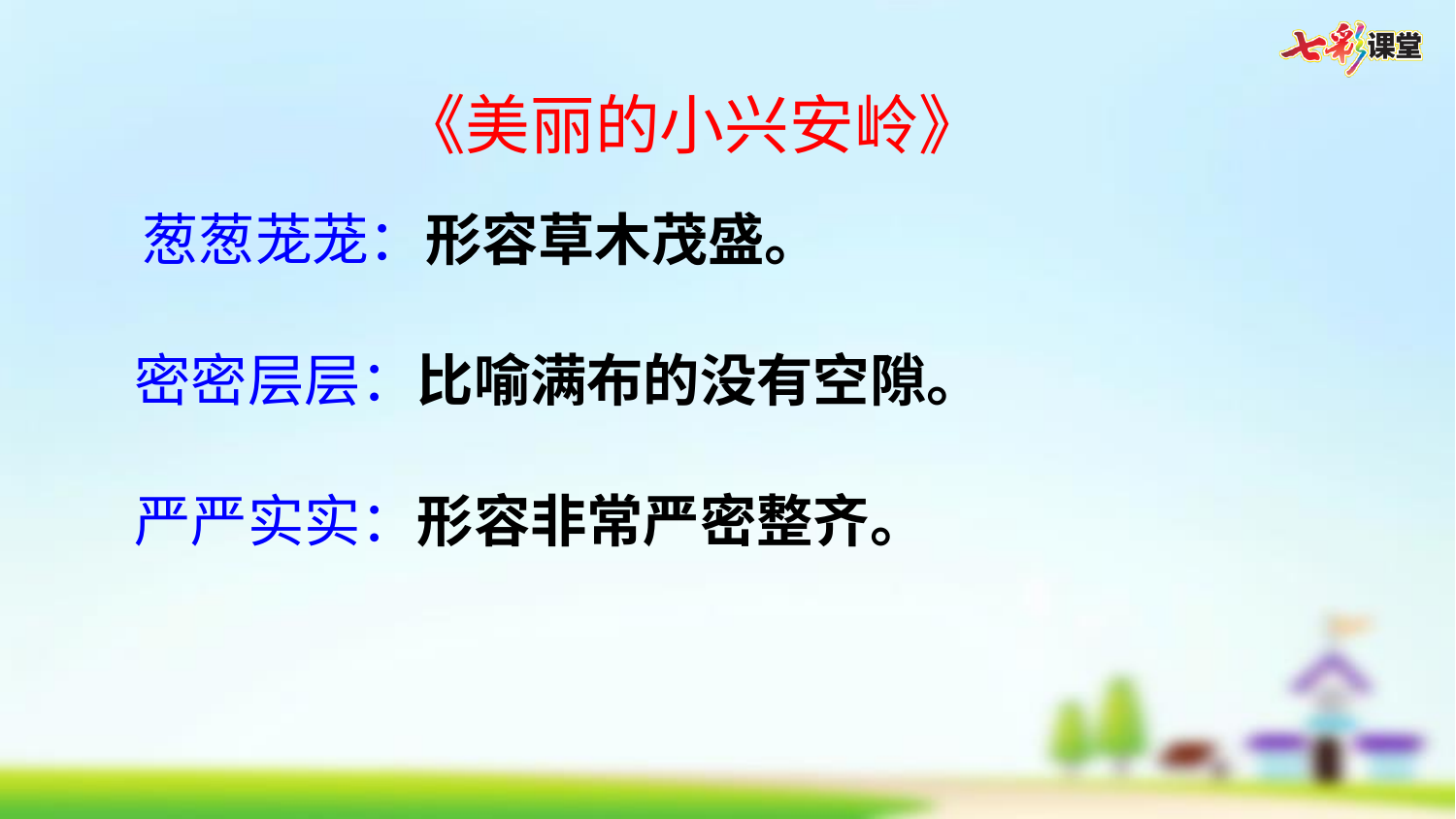

《美丽的小兴安岭》
葱葱茏茏：形容草木茂盛。
密密层层：比喻满布的没有空隙。
严严实实：形容非常严密整齐。